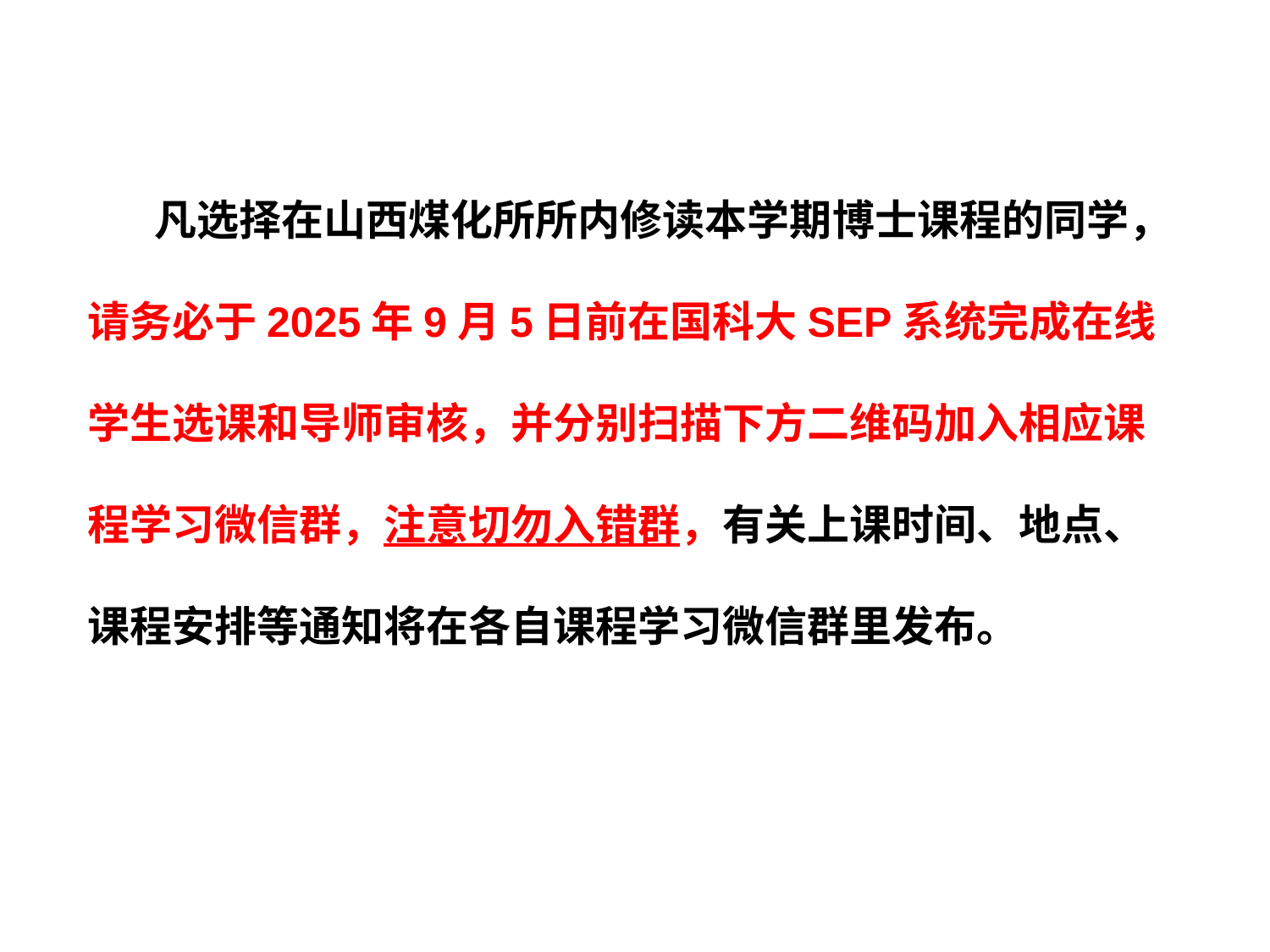

凡选择在山西煤化所所内修读本学期博士课程的同学，请务必于2025年9月5日前在国科大SEP系统完成在线学生选课和导师审核，并分别扫描下方二维码加入相应课程学习微信群，注意切勿入错群，有关上课时间、地点、课程安排等通知将在各自课程学习微信群里发布。